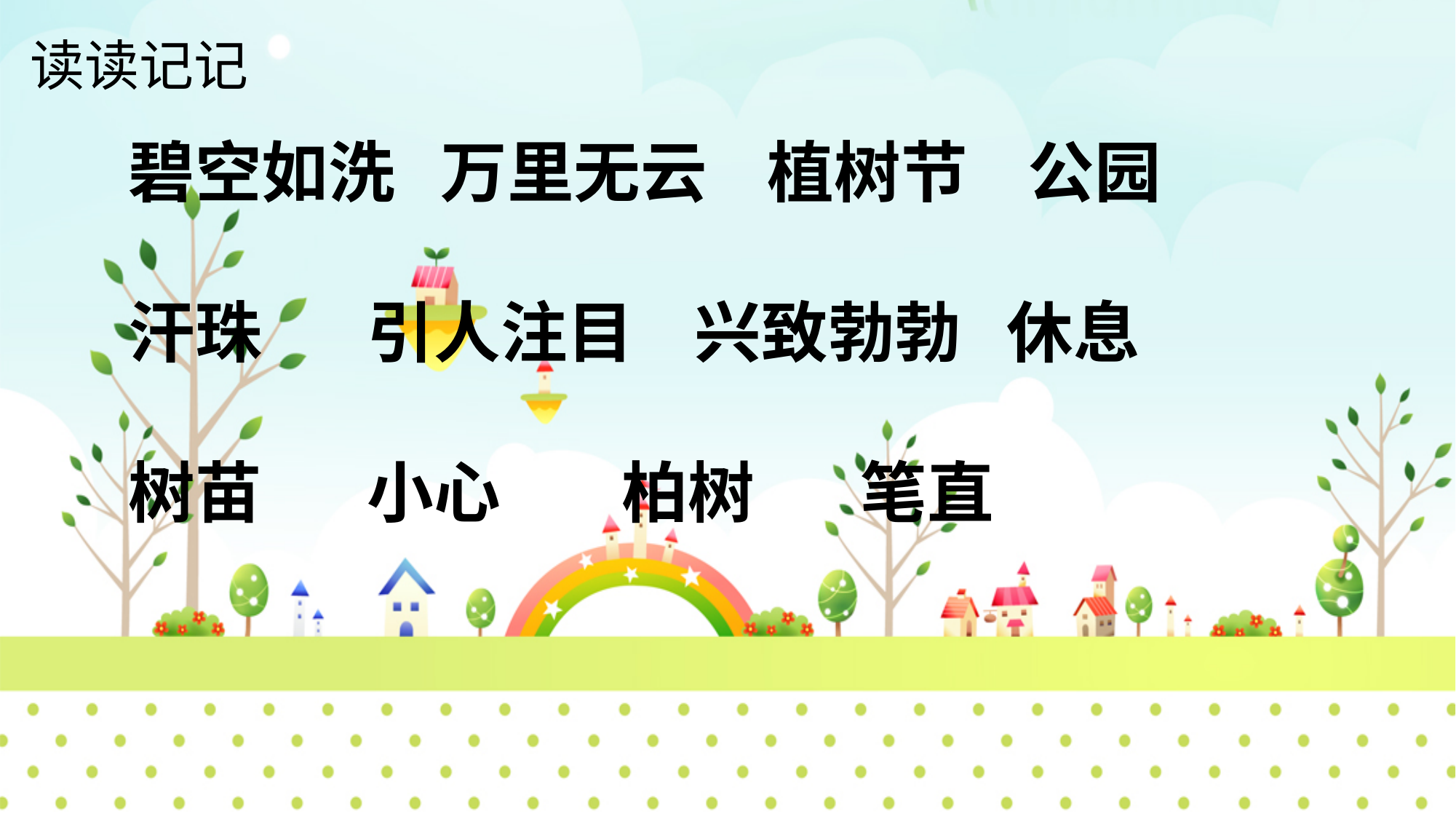

读读记记
碧空如洗   万里无云    植树节    公园

汗珠       引人注目    兴致勃勃   休息

树苗       小心        柏树       笔直